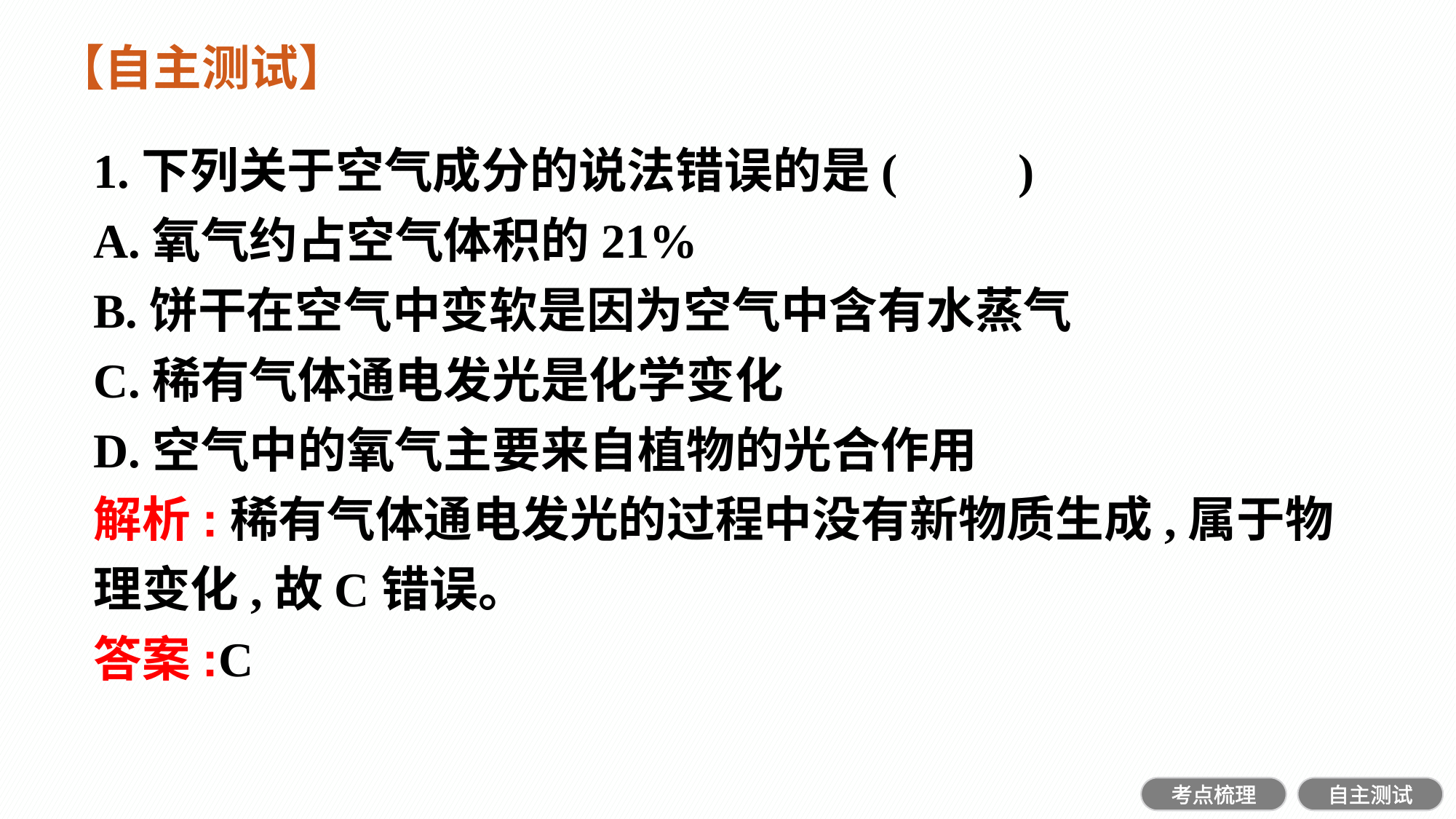

【自主测试】
1.下列关于空气成分的说法错误的是(　　)
A.氧气约占空气体积的21%
B.饼干在空气中变软是因为空气中含有水蒸气
C.稀有气体通电发光是化学变化
D.空气中的氧气主要来自植物的光合作用
解析:稀有气体通电发光的过程中没有新物质生成,属于物理变化,故C错误。
答案:C